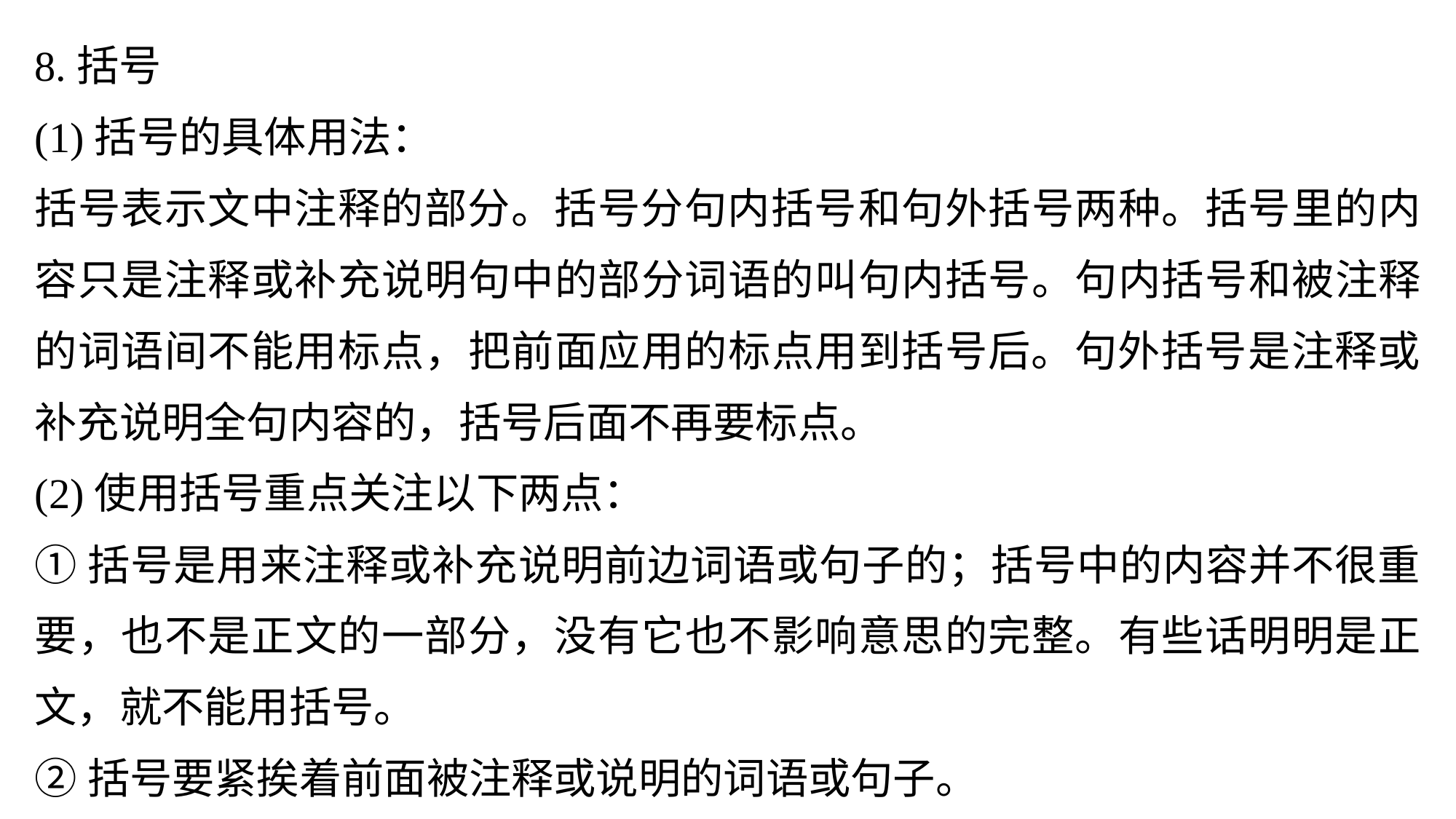

8.括号
(1)括号的具体用法：
括号表示文中注释的部分。括号分句内括号和句外括号两种。括号里的内容只是注释或补充说明句中的部分词语的叫句内括号。句内括号和被注释的词语间不能用标点，把前面应用的标点用到括号后。句外括号是注释或补充说明全句内容的，括号后面不再要标点。
(2)使用括号重点关注以下两点：
①括号是用来注释或补充说明前边词语或句子的；括号中的内容并不很重要，也不是正文的一部分，没有它也不影响意思的完整。有些话明明是正文，就不能用括号。
②括号要紧挨着前面被注释或说明的词语或句子。